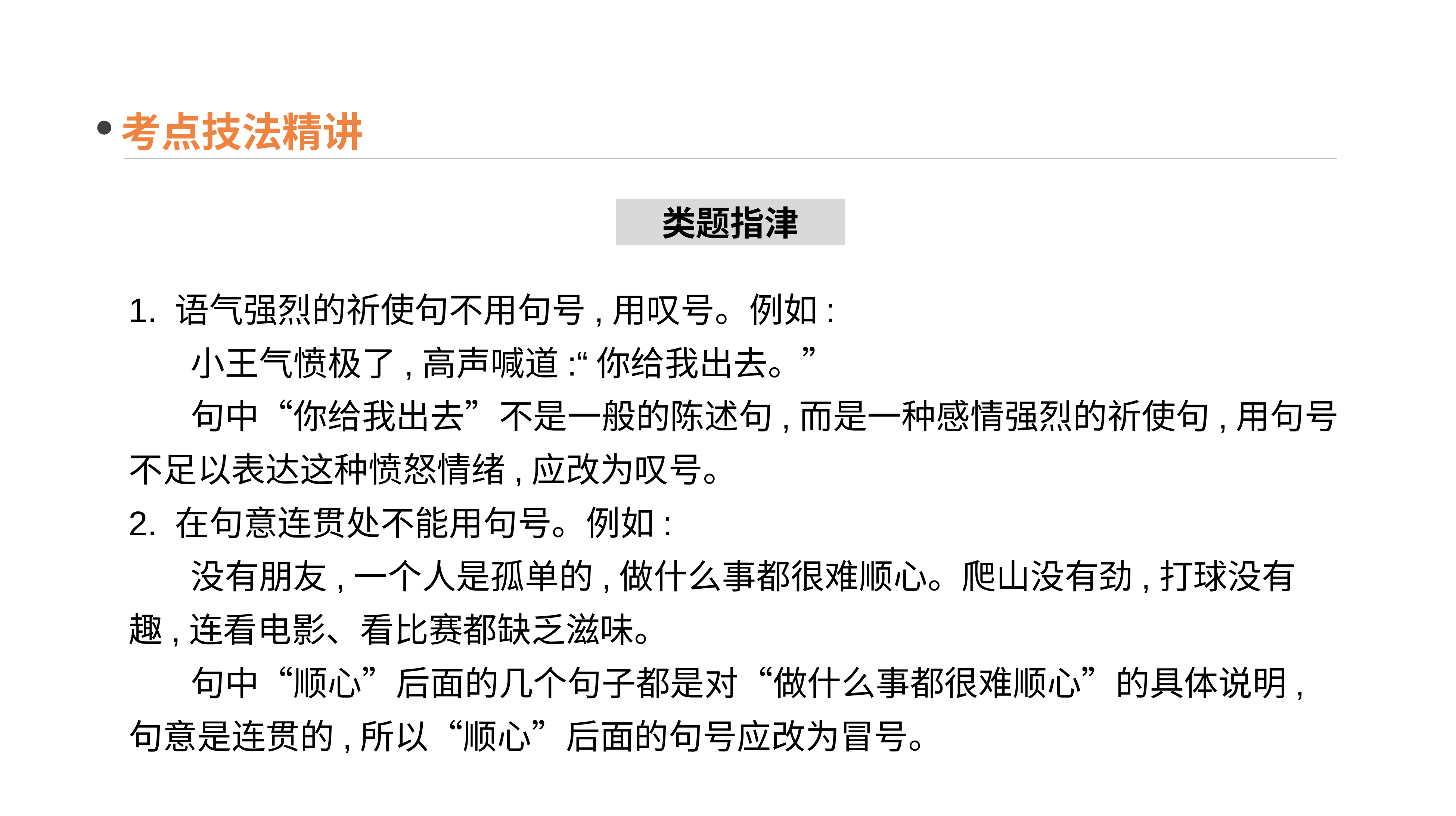

考点技法精讲

类题指津
1. 语气强烈的祈使句不用句号,用叹号。例如:
       小王气愤极了,高声喊道:“你给我出去。”
       句中“你给我出去”不是一般的陈述句,而是一种感情强烈的祈使句,用句号不足以表达这种愤怒情绪,应改为叹号。
2. 在句意连贯处不能用句号。例如:
       没有朋友,一个人是孤单的,做什么事都很难顺心。爬山没有劲,打球没有趣,连看电影、看比赛都缺乏滋味。
       句中“顺心”后面的几个句子都是对“做什么事都很难顺心”的具体说明,句意是连贯的,所以“顺心”后面的句号应改为冒号。